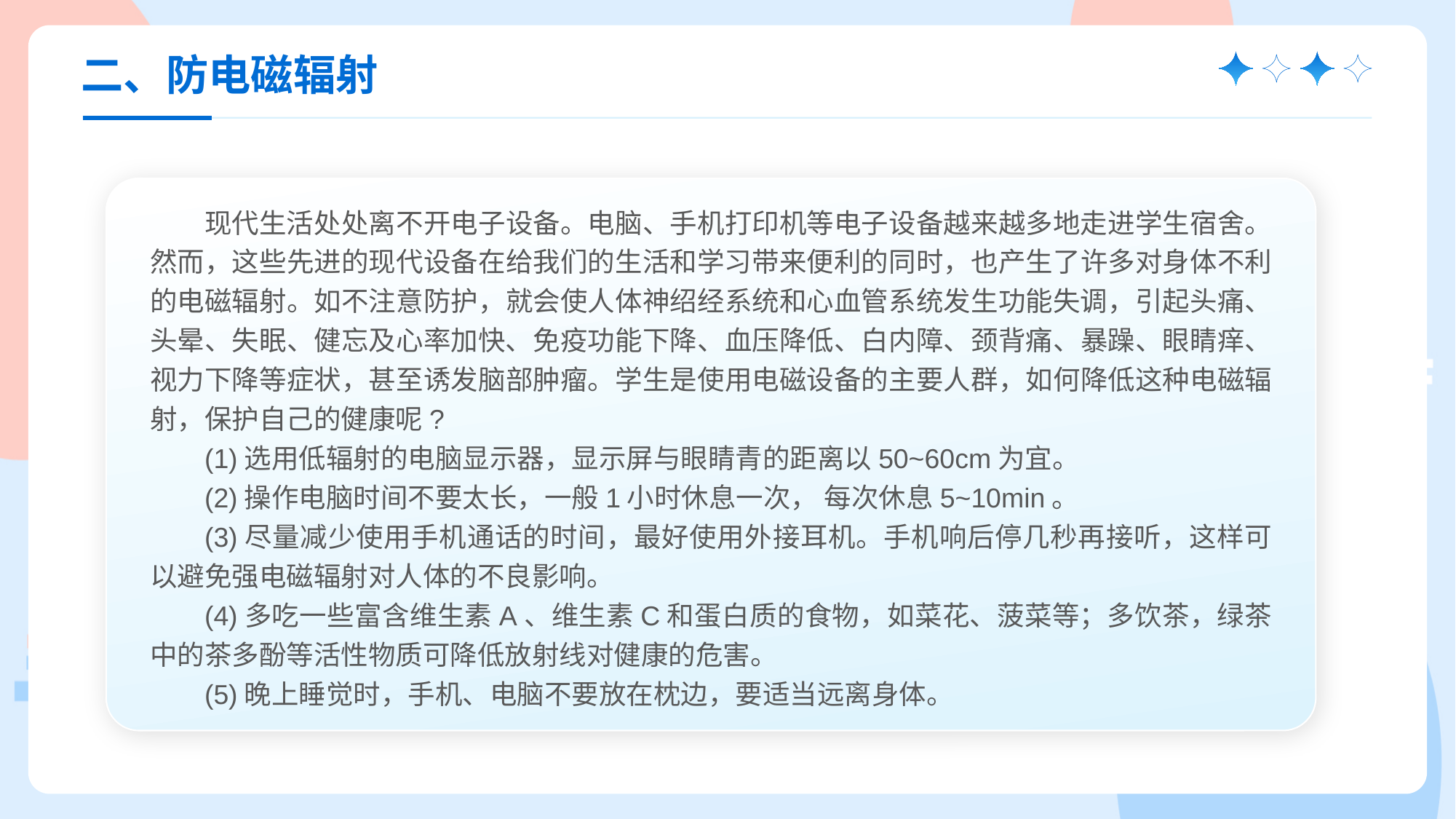

二、防电磁辐射

现代生活处处离不开电子设备。电脑、手机打印机等电子设备越来越多地走进学生宿舍。然而，这些先进的现代设备在给我们的生活和学习带来便利的同时，也产生了许多对身体不利的电磁辐射。如不注意防护，就会使人体神绍经系统和心血管系统发生功能失调，引起头痛、头晕、失眠、健忘及心率加快、免疫功能下降、血压降低、白内障、颈背痛、暴躁、眼睛痒、视力下降等症状，甚至诱发脑部肿瘤。学生是使用电磁设备的主要人群，如何降低这种电磁辐射，保护自己的健康呢?
(1)选用低辐射的电脑显示器，显示屏与眼睛青的距离以50~60cm为宜。
(2)操作电脑时间不要太长，一般1小时休息一次， 每次休息5~10min。
(3)尽量减少使用手机通话的时间，最好使用外接耳机。手机响后停几秒再接听，这样可以避免强电磁辐射对人体的不良影响。
(4)多吃一些富含维生素A、维生素C和蛋白质的食物，如菜花、菠菜等；多饮茶，绿茶中的茶多酚等活性物质可降低放射线对健康的危害。
(5)晚上睡觉时，手机、电脑不要放在枕边，要适当远离身体。